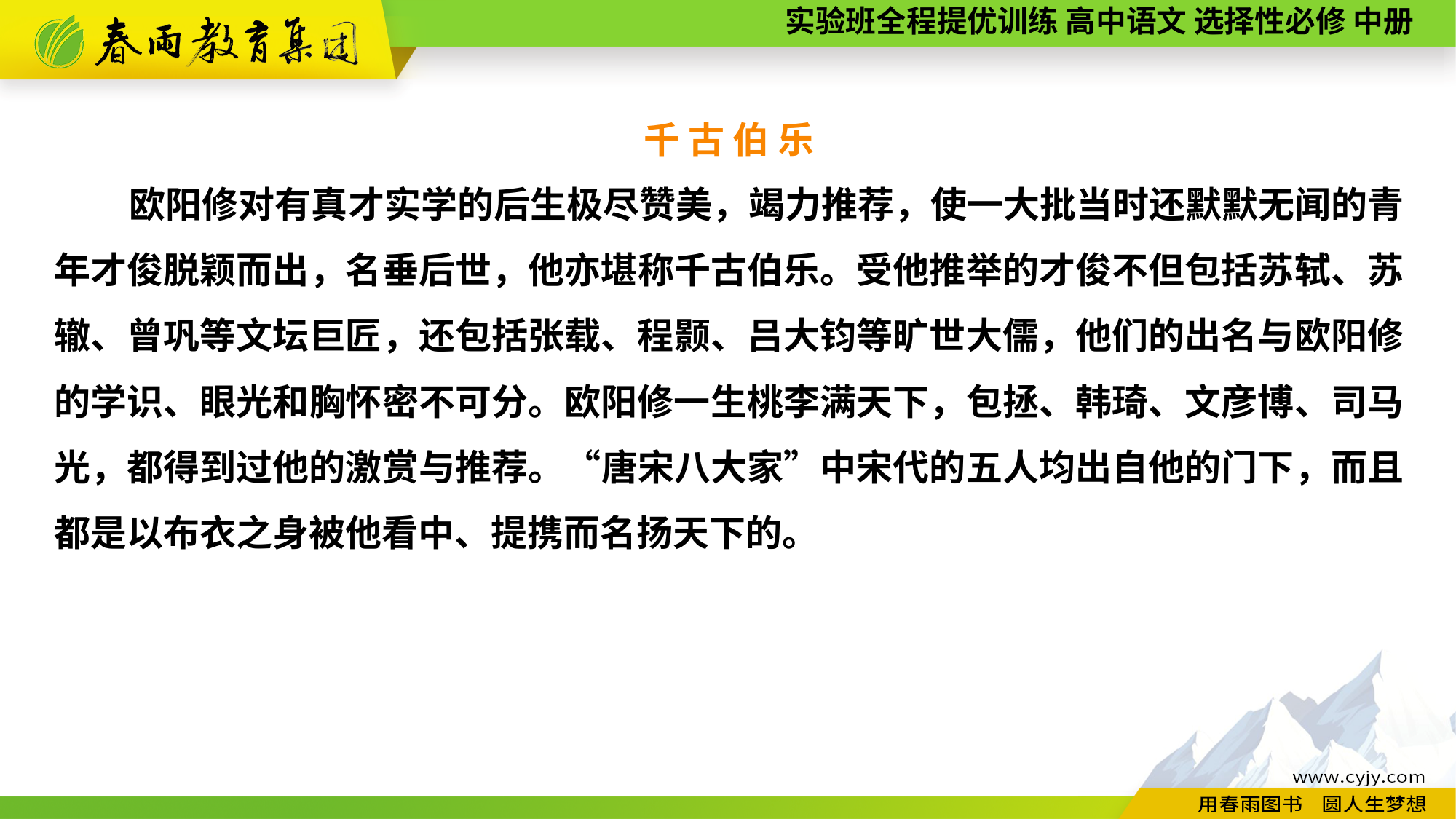

千 古 伯 乐
欧阳修对有真才实学的后生极尽赞美，竭力推荐，使一大批当时还默默无闻的青年才俊脱颖而出，名垂后世，他亦堪称千古伯乐。受他推举的才俊不但包括苏轼、苏辙、曾巩等文坛巨匠，还包括张载、程颢、吕大钧等旷世大儒，他们的出名与欧阳修的学识、眼光和胸怀密不可分。欧阳修一生桃李满天下，包拯、韩琦、文彦博、司马光，都得到过他的激赏与推荐。“唐宋八大家”中宋代的五人均出自他的门下，而且都是以布衣之身被他看中、提携而名扬天下的。